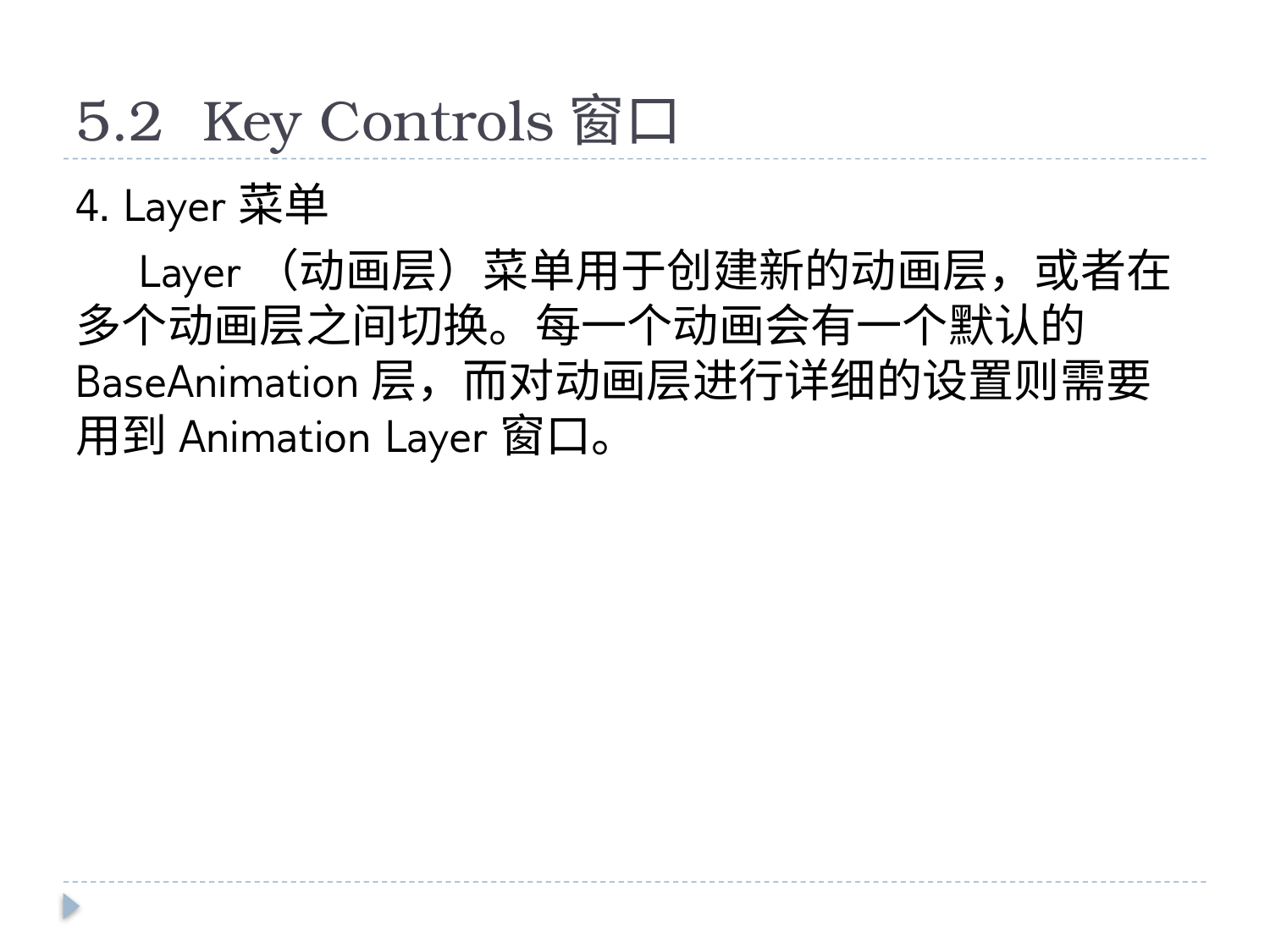

# 5.2	Key Controls窗口
4. Layer菜单
Layer（动画层）菜单用于创建新的动画层，或者在多个动画层之间切换。每一个动画会有一个默认的BaseAnimation层，而对动画层进行详细的设置则需要用到Animation Layer窗口。